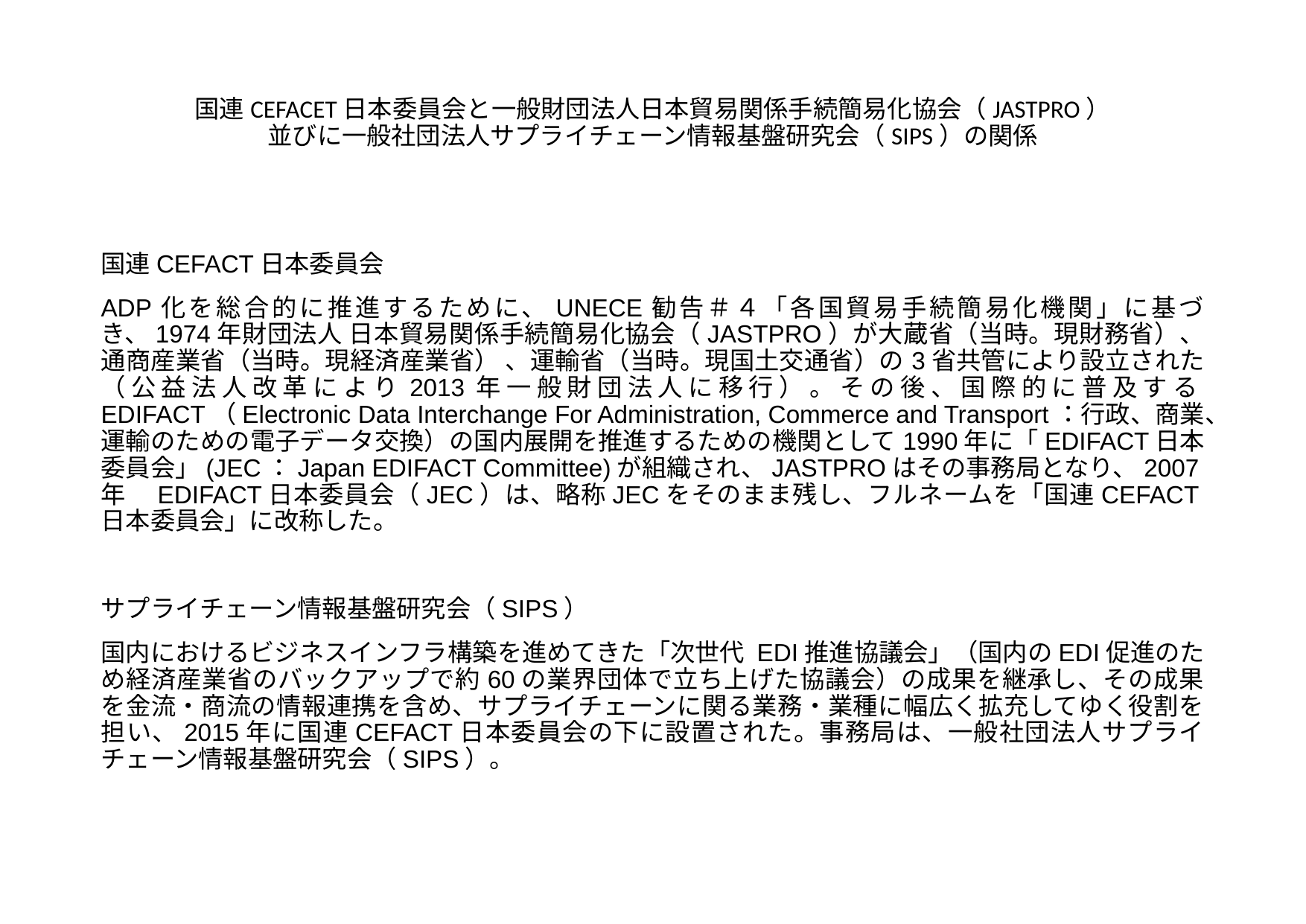

# 国連CEFACET日本委員会と一般財団法人日本貿易関係手続簡易化協会（JASTPRO） 並びに一般社団法人サプライチェーン情報基盤研究会（SIPS）の関係
国連CEFACT日本委員会
ADP化を総合的に推進するために、UNECE勧告＃４「各国貿易手続簡易化機関」に基づき、1974年財団法人 日本貿易関係手続簡易化協会（JASTPRO）が大蔵省（当時。現財務省）、通商産業省（当時。現経済産業省） 、運輸省（当時。現国土交通省）の3省共管により設立された（公益法人改革により2013年一般財団法人に移行）。その後、国際的に普及するEDIFACT（Electronic Data Interchange For Administration, Commerce and Transport：行政、商業、運輸のための電子データ交換）の国内展開を推進するための機関として1990年に「EDIFACT日本委員会」(JEC：Japan EDIFACT Committee)が組織され、JASTPROはその事務局となり、2007年　EDIFACT日本委員会（JEC）は、略称JECをそのまま残し、フルネームを「国連CEFACT日本委員会」に改称した。

サプライチェーン情報基盤研究会（SIPS）
国内におけるビジネスインフラ構築を進めてきた「次世代 EDI推進協議会」（国内のEDI促進のため経済産業省のバックアップで約60の業界団体で立ち上げた協議会）の成果を継承し、その成果を金流・商流の情報連携を含め、サプライチェーンに関る業務・業種に幅広く拡充してゆく役割を担い、2015年に国連CEFACT日本委員会の下に設置された。事務局は、一般社団法人サプライチェーン情報基盤研究会（SIPS）。